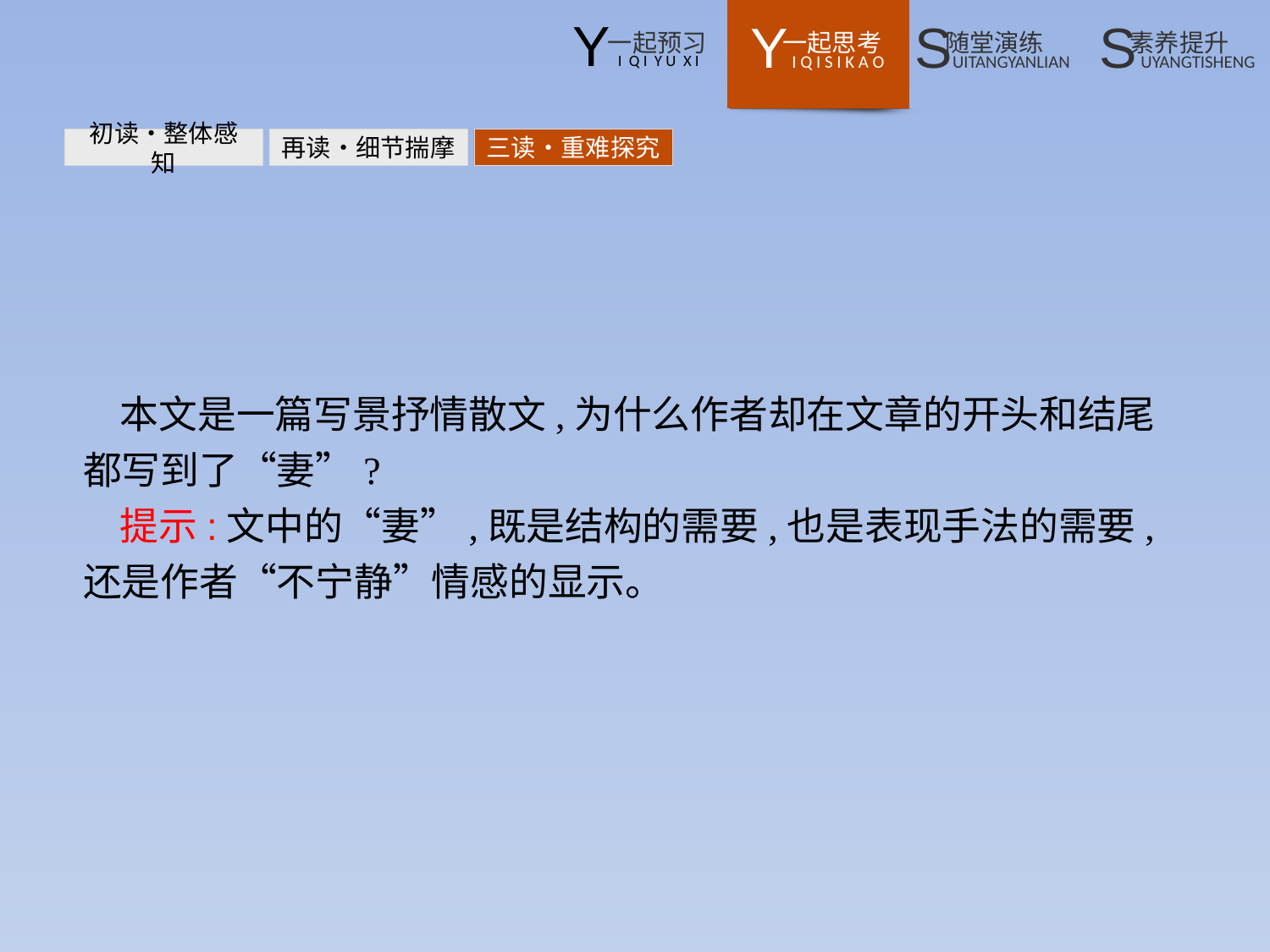

初读•整体感知
再读•细节揣摩
三读•重难探究
本文是一篇写景抒情散文,为什么作者却在文章的开头和结尾都写到了“妻”?
提示:文中的“妻”,既是结构的需要,也是表现手法的需要,还是作者“不宁静”情感的显示。